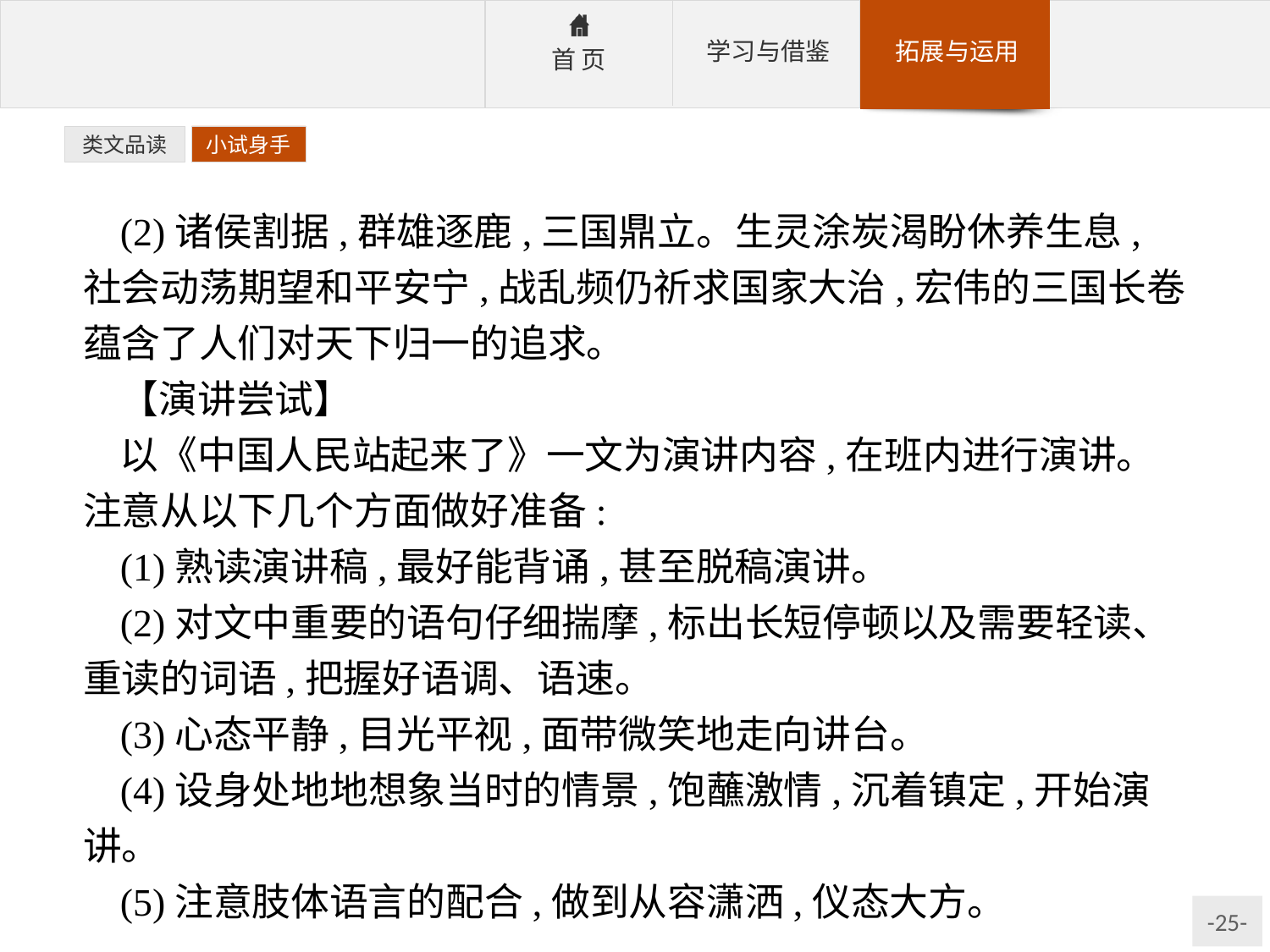

类文品读
小试身手
(2)诸侯割据,群雄逐鹿,三国鼎立。生灵涂炭渴盼休养生息,社会动荡期望和平安宁,战乱频仍祈求国家大治,宏伟的三国长卷蕴含了人们对天下归一的追求。
【演讲尝试】
以《中国人民站起来了》一文为演讲内容,在班内进行演讲。注意从以下几个方面做好准备:
(1)熟读演讲稿,最好能背诵,甚至脱稿演讲。
(2)对文中重要的语句仔细揣摩,标出长短停顿以及需要轻读、重读的词语,把握好语调、语速。
(3)心态平静,目光平视,面带微笑地走向讲台。
(4)设身处地地想象当时的情景,饱蘸激情,沉着镇定,开始演讲。
(5)注意肢体语言的配合,做到从容潇洒,仪态大方。